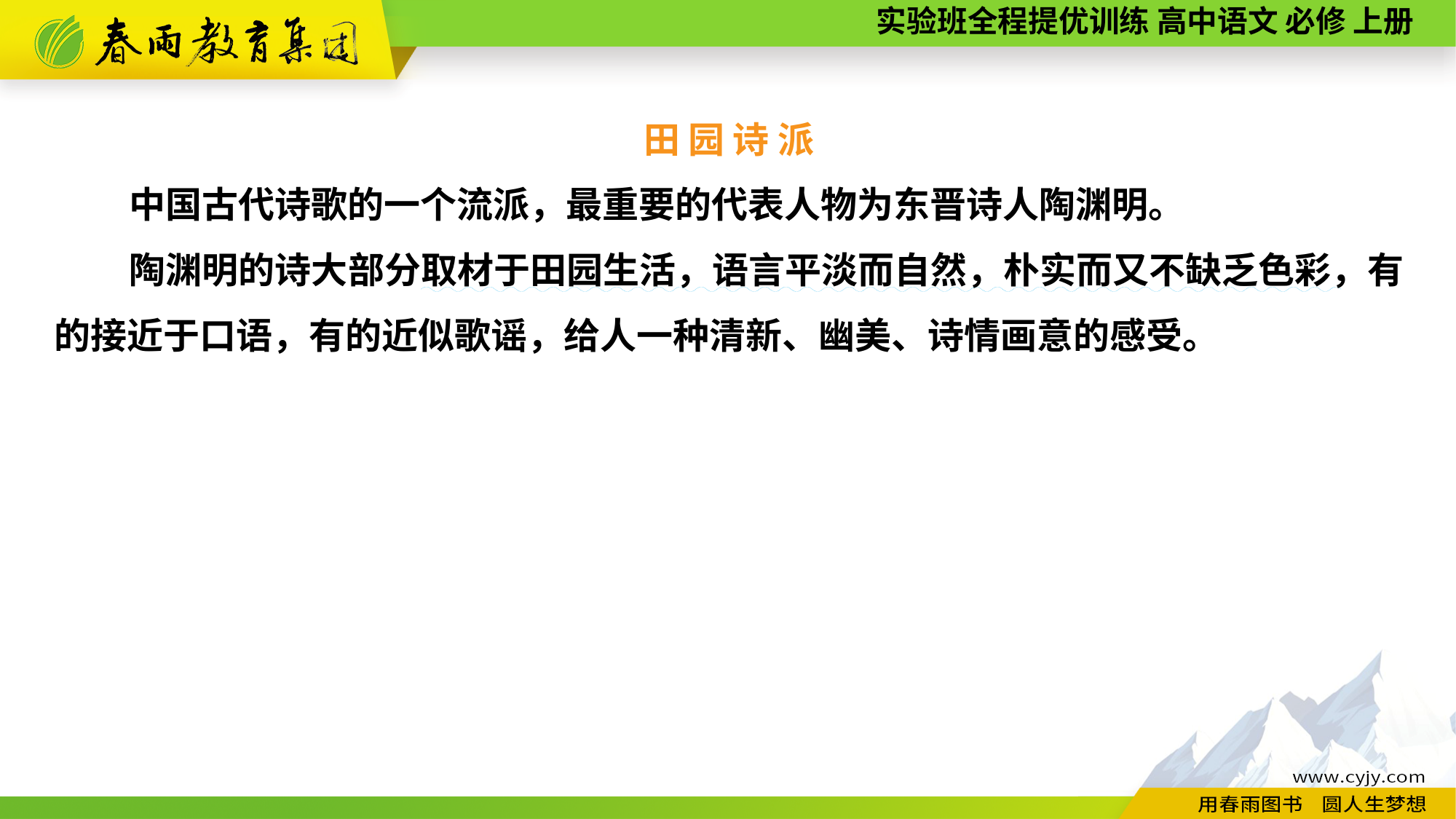

田 园 诗 派
中国古代诗歌的一个流派，最重要的代表人物为东晋诗人陶渊明。
陶渊明的诗大部分取材于田园生活，语言平淡而自然，朴实而又不缺乏色彩，有的接近于口语，有的近似歌谣，给人一种清新、幽美、诗情画意的感受。